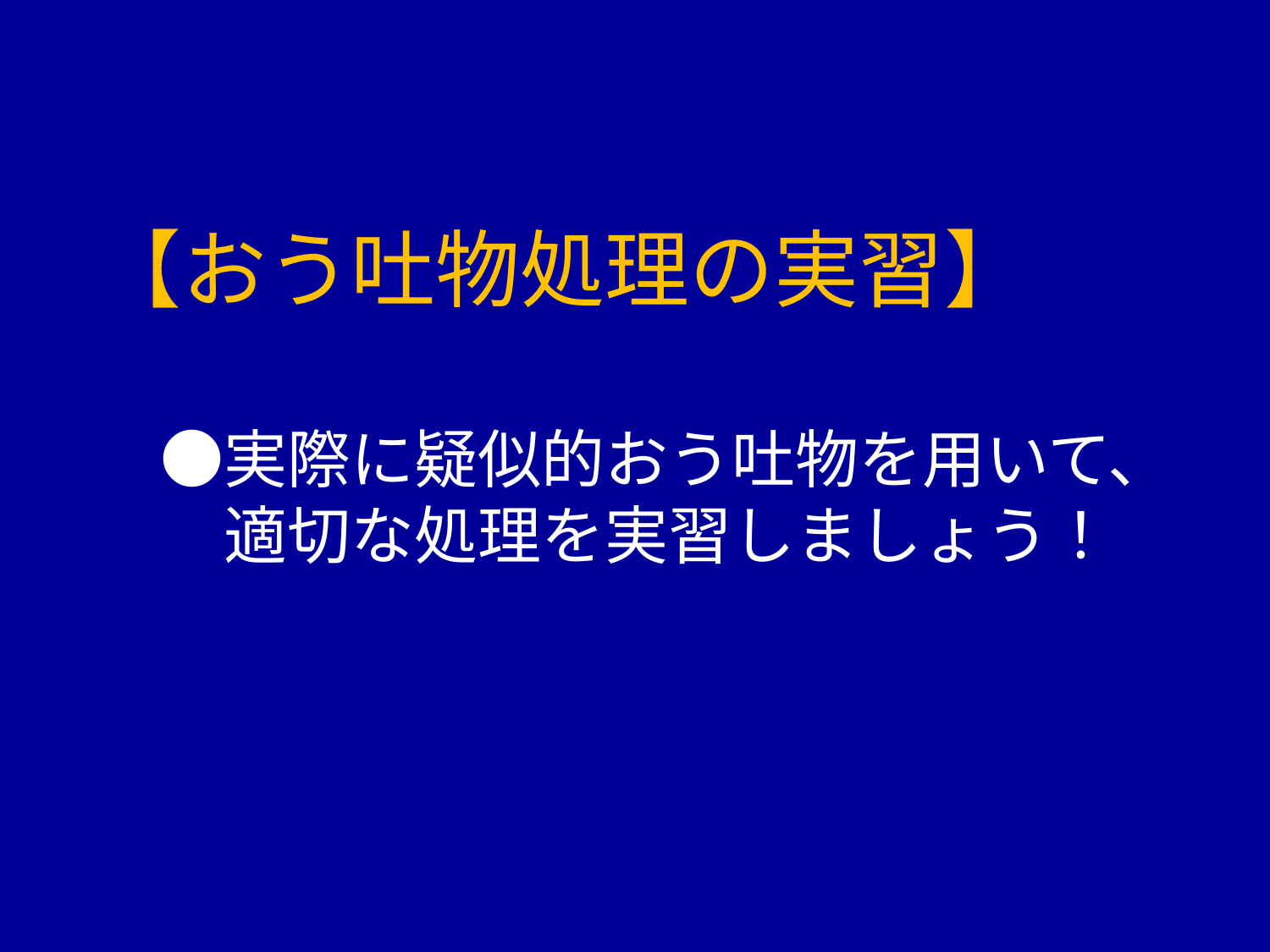

【おう吐物処理の実習】

　●実際に疑似的おう吐物を用いて、
　　適切な処理を実習しましょう！